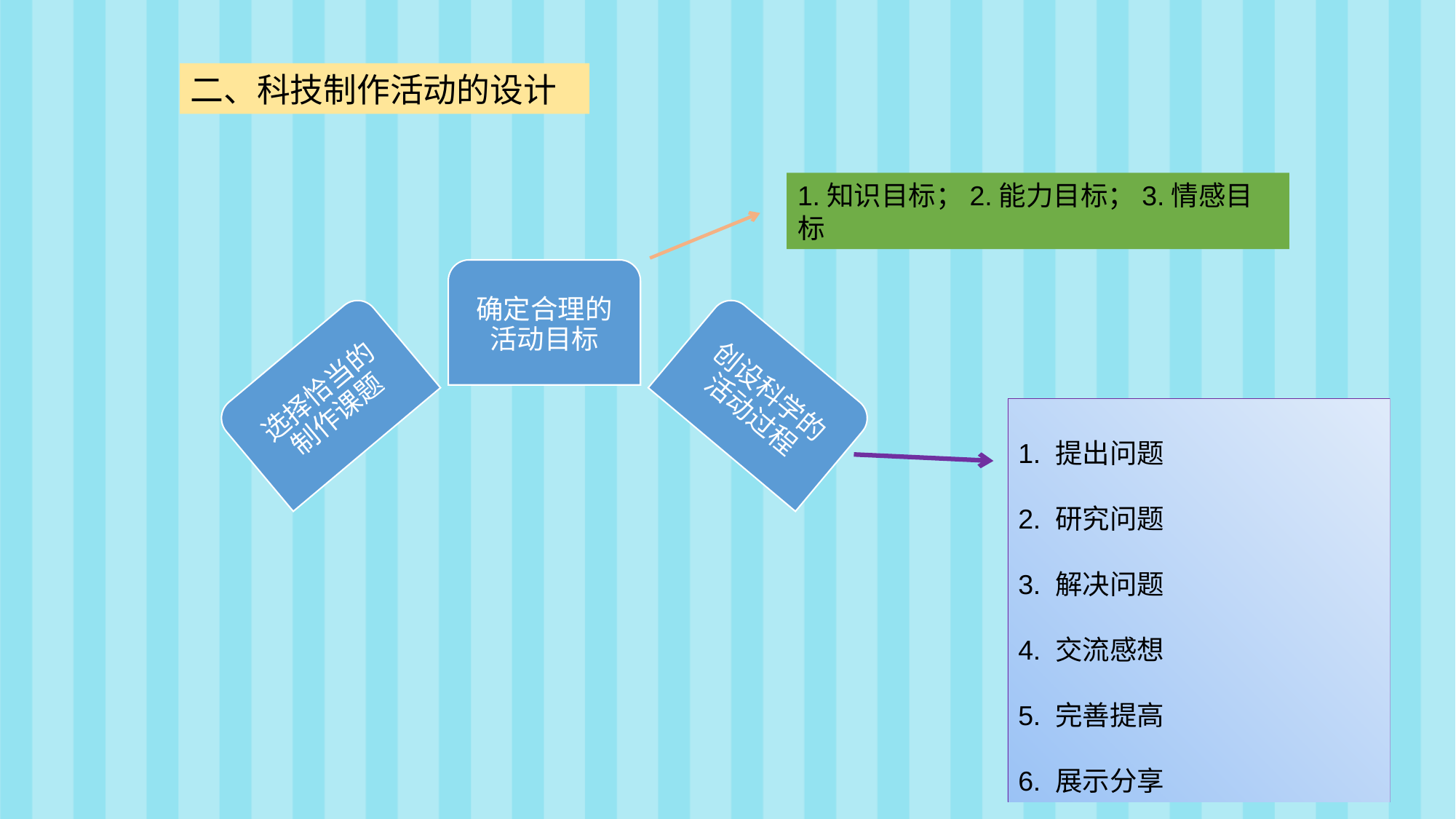

二、科技制作活动的设计
选择恰当的制作课题
确定合理的活动目标
创设科学的活动过程
1.知识目标；2.能力目标；3.情感目标
1. 提出问题
2. 研究问题
3. 解决问题
4. 交流感想
5. 完善提高
6. 展示分享